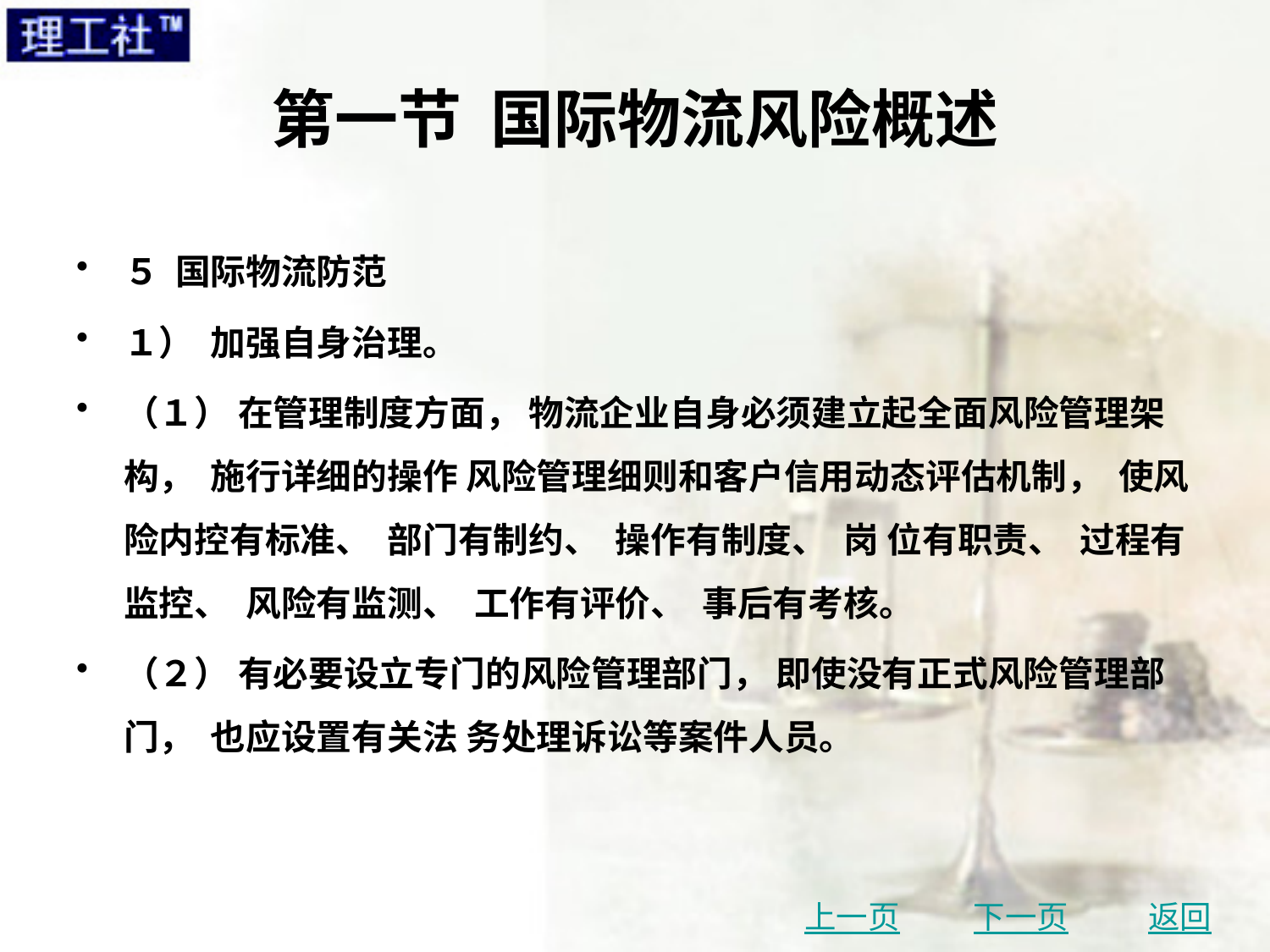

# 第一节  国际物流风险概述
５  国际物流防范
１）  加强自身治理。
（１） 在管理制度方面， 物流企业自身必须建立起全面风险管理架构，  施行详细的操作 风险管理细则和客户信用动态评估机制，  使风险内控有标准、  部门有制约、  操作有制度、  岗 位有职责、  过程有监控、  风险有监测、  工作有评价、  事后有考核。
（２） 有必要设立专门的风险管理部门， 即使没有正式风险管理部门，  也应设置有关法 务处理诉讼等案件人员。
上一页
下一页
返回